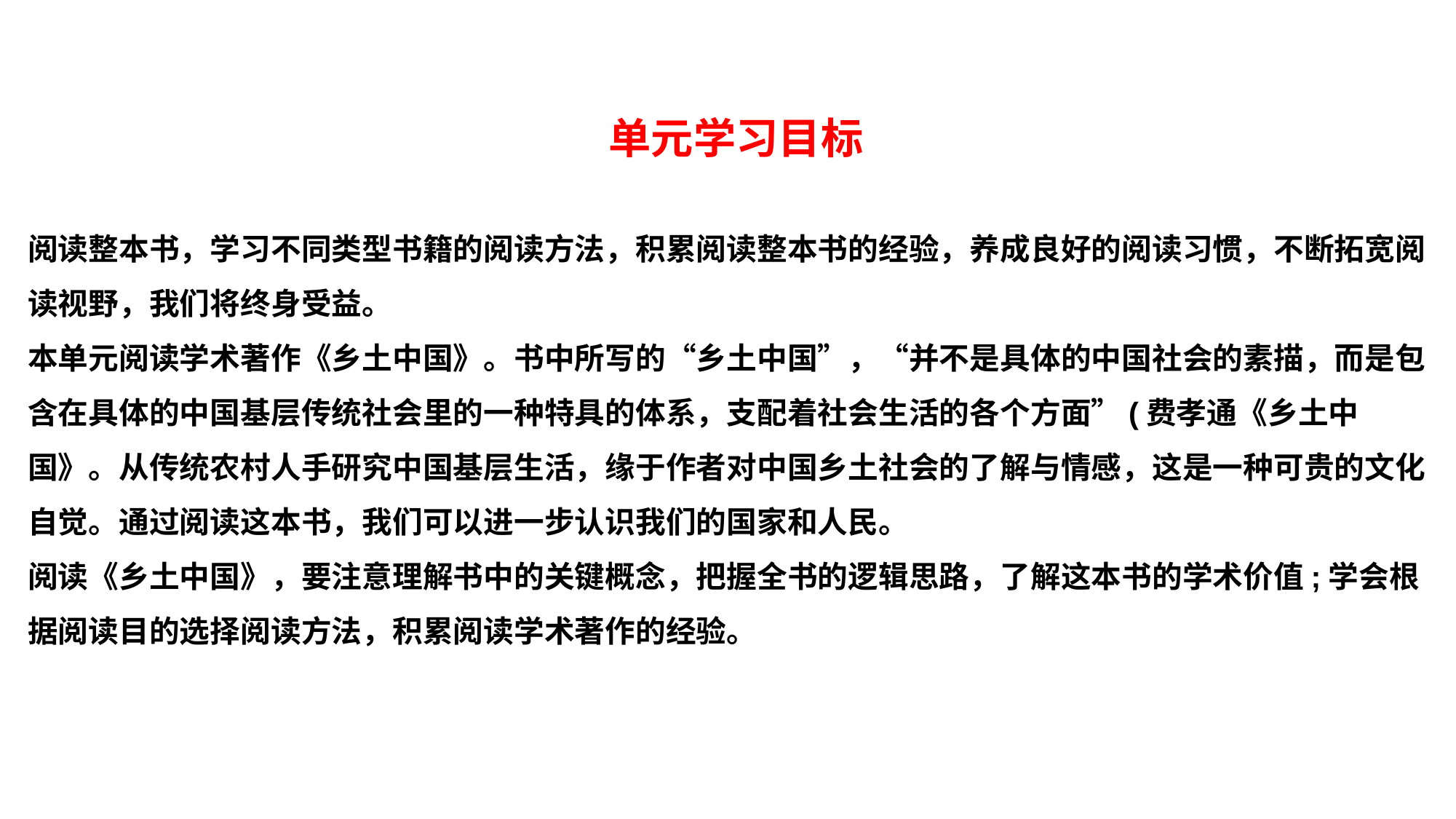

单元学习目标
阅读整本书，学习不同类型书籍的阅读方法，积累阅读整本书的经验，养成良好的阅读习惯，不断拓宽阅读视野，我们将终身受益。
本单元阅读学术著作《乡土中国》。书中所写的“乡土中国”，“并不是具体的中国社会的素描，而是包含在具体的中国基层传统社会里的一种特具的体系，支配着社会生活的各个方面”(费孝通《乡土中国》。从传统农村人手研究中国基层生活，缘于作者对中国乡土社会的了解与情感，这是一种可贵的文化自觉。通过阅读这本书，我们可以进一步认识我们的国家和人民。
阅读《乡土中国》，要注意理解书中的关键概念，把握全书的逻辑思路，了解这本书的学术价值;学会根据阅读目的选择阅读方法，积累阅读学术著作的经验。